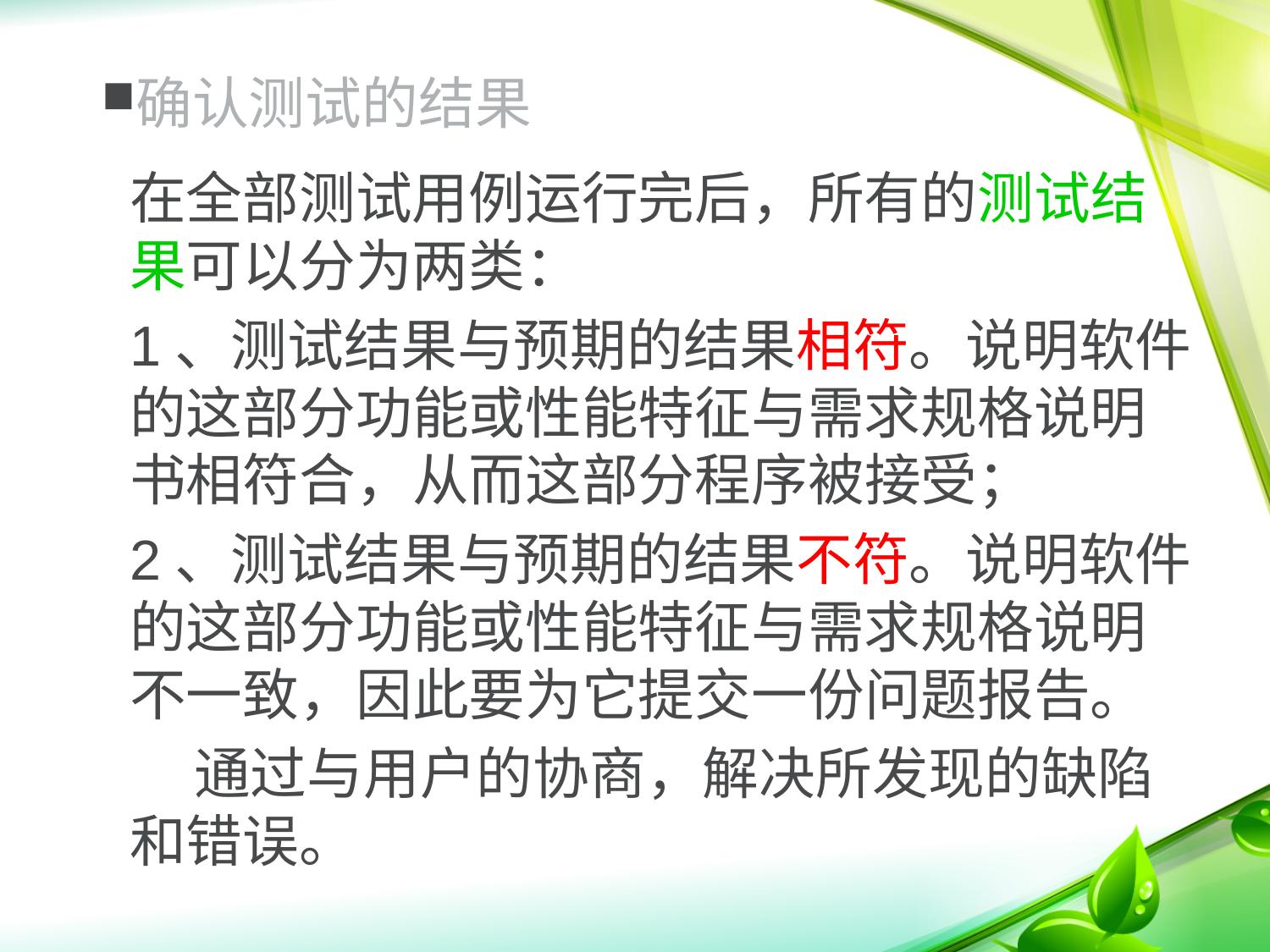

确认测试的结果
在全部测试用例运行完后，所有的测试结果可以分为两类：
1、测试结果与预期的结果相符。说明软件的这部分功能或性能特征与需求规格说明书相符合，从而这部分程序被接受；
2、测试结果与预期的结果不符。说明软件的这部分功能或性能特征与需求规格说明不一致，因此要为它提交一份问题报告。
    通过与用户的协商，解决所发现的缺陷和错误。